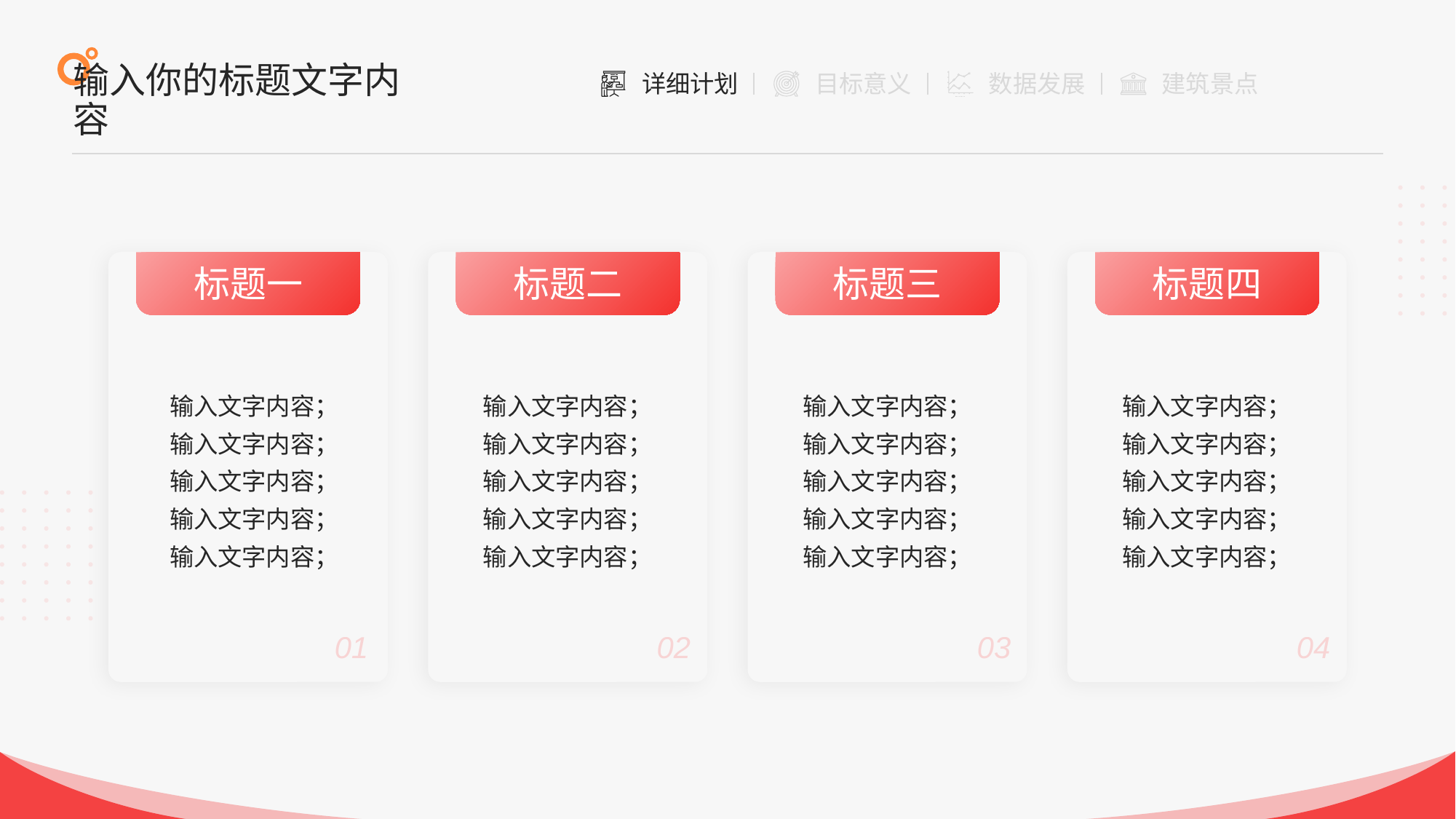

输入你的标题文字内容

标题三
标题四
标题一
标题二
输入文字内容；
输入文字内容；
输入文字内容；
输入文字内容；
输入文字内容；
输入文字内容；
输入文字内容；
输入文字内容；
输入文字内容；
输入文字内容；
输入文字内容；
输入文字内容；
输入文字内容；
输入文字内容；
输入文字内容；
输入文字内容；
输入文字内容；
输入文字内容；
输入文字内容；
输入文字内容；
01
02
03
04